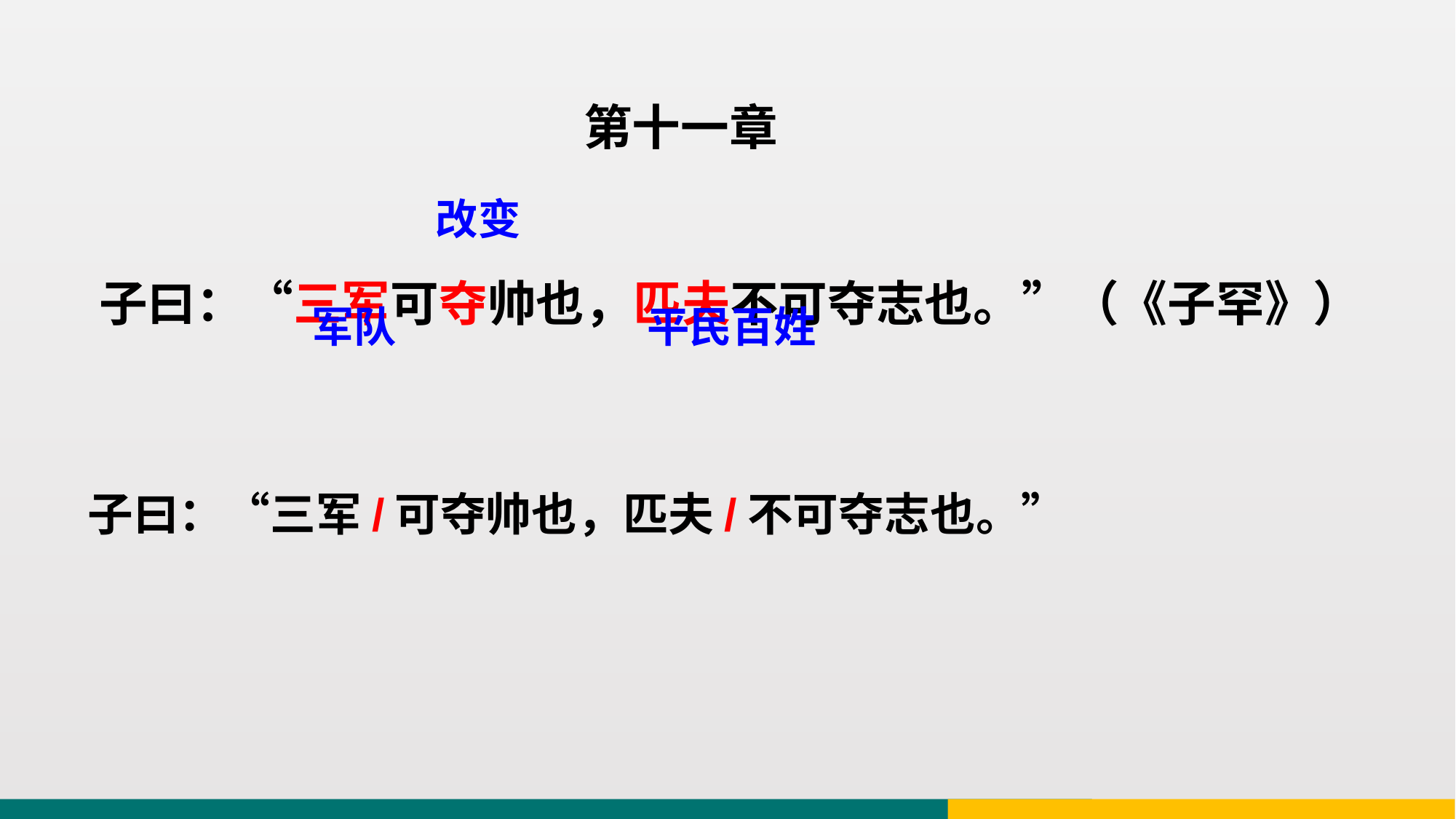

第十一章
子曰：“三军可夺帅也，匹夫不可夺志也。”（《子罕》）
改变
平民百姓
军队
子曰：“三军/可夺帅也，匹夫/不可夺志也。”